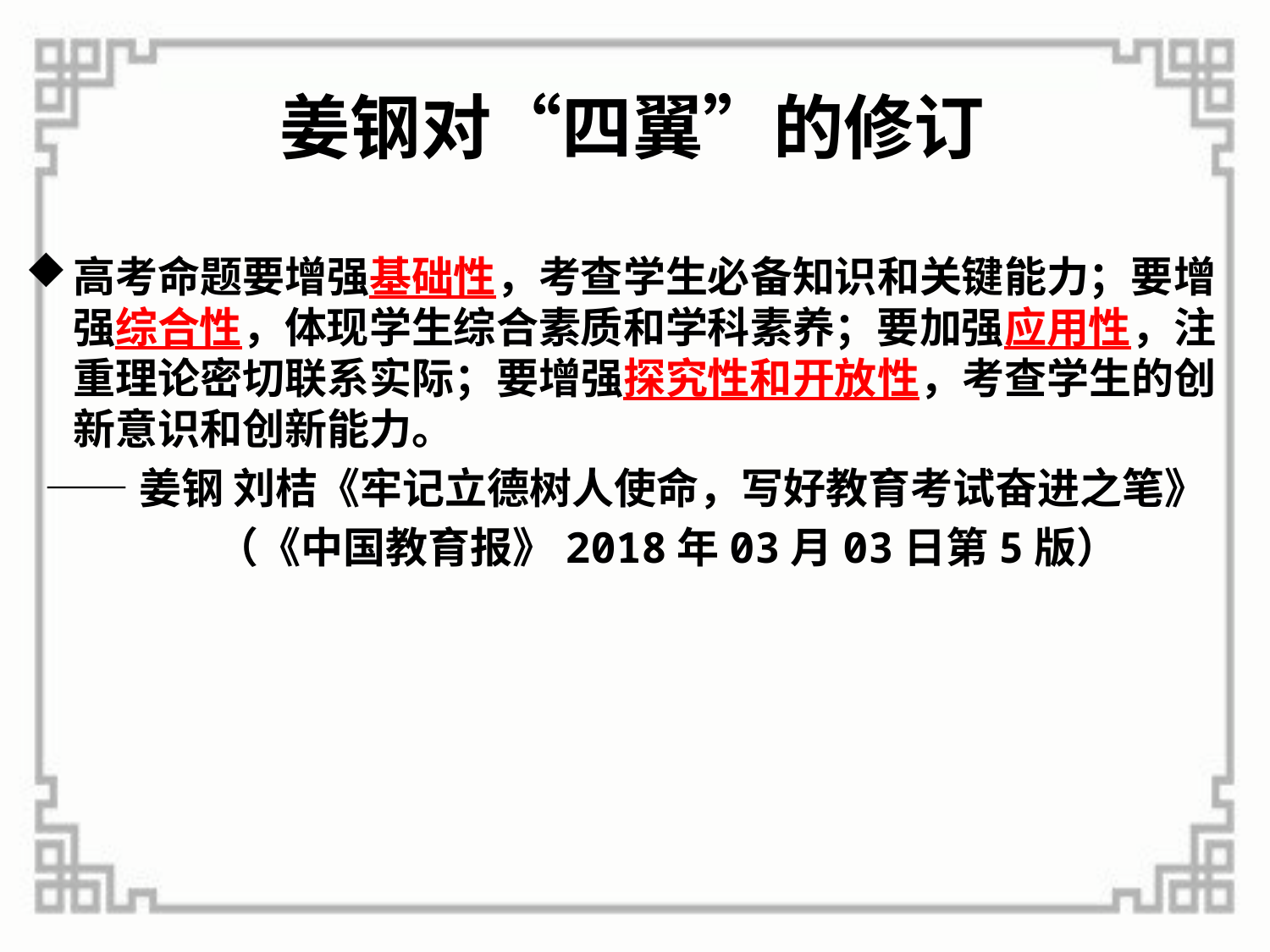

# 姜钢对“四翼”的修订

高考命题要增强基础性，考查学生必备知识和关键能力；要增强综合性，体现学生综合素质和学科素养；要加强应用性，注重理论密切联系实际；要增强探究性和开放性，考查学生的创新意识和创新能力。
  ——姜钢 刘桔《牢记立德树人使命，写好教育考试奋进之笔》
                   （《中国教育报》2018年03月03日第5版）